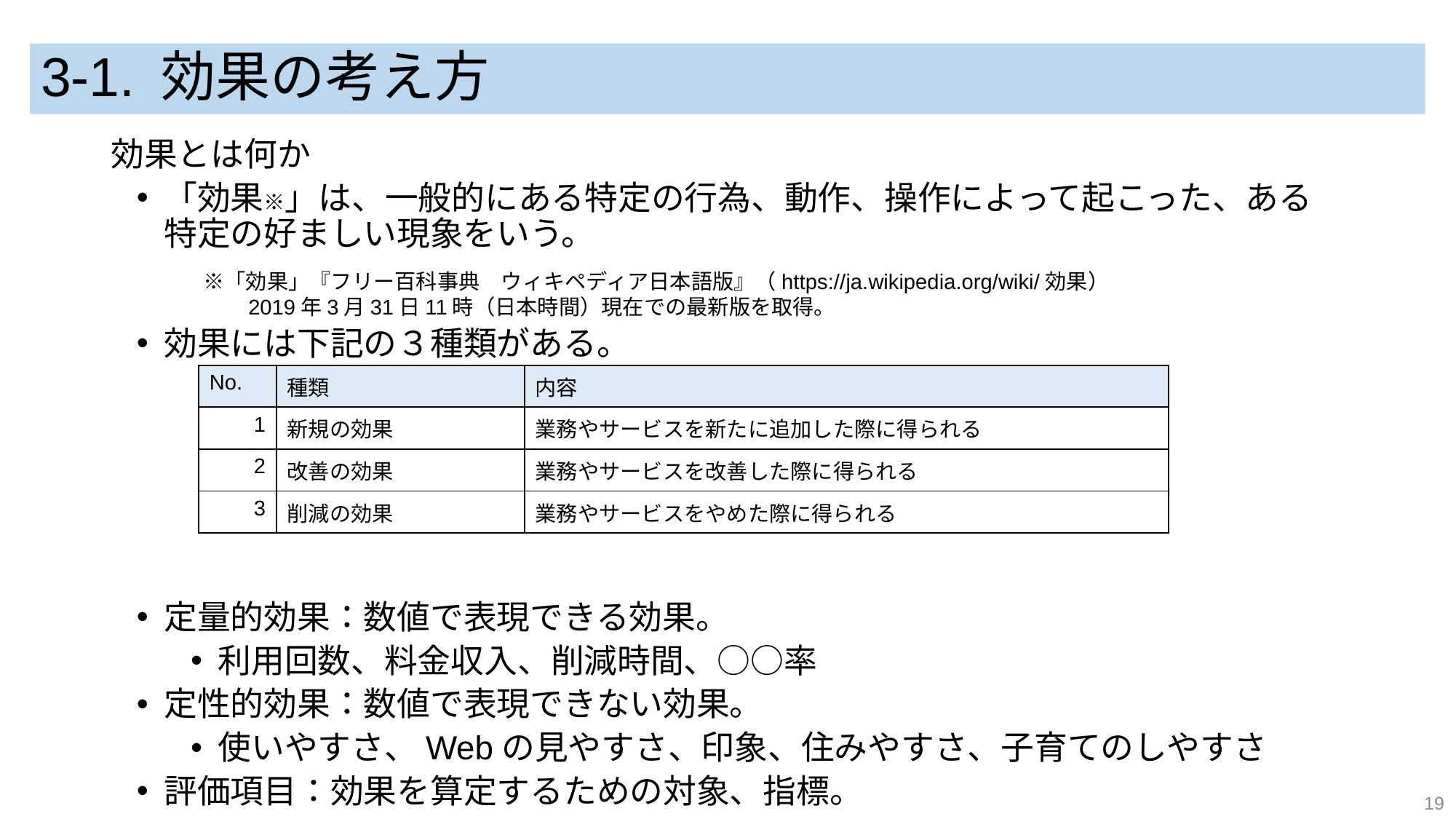

# 3-1. 効果の考え方
効果とは何か
「効果※」は、一般的にある特定の行為、動作、操作によって起こった、ある特定の好ましい現象をいう。
　　※「効果」『フリー百科事典　ウィキペディア日本語版』（https://ja.wikipedia.org/wiki/効果）
　　　　　2019年3月31日11時（日本時間）現在での最新版を取得。
効果には下記の３種類がある。

定量的効果：数値で表現できる効果。
利用回数、料金収入、削減時間、○○率
定性的効果：数値で表現できない効果。
使いやすさ、Webの見やすさ、印象、住みやすさ、子育てのしやすさ
評価項目：効果を算定するための対象、指標。
| No. | 種類 | 内容 |
| --- | --- | --- |
| 1 | 新規の効果 | 業務やサービスを新たに追加した際に得られる |
| 2 | 改善の効果 | 業務やサービスを改善した際に得られる |
| 3 | 削減の効果 | 業務やサービスをやめた際に得られる |
19